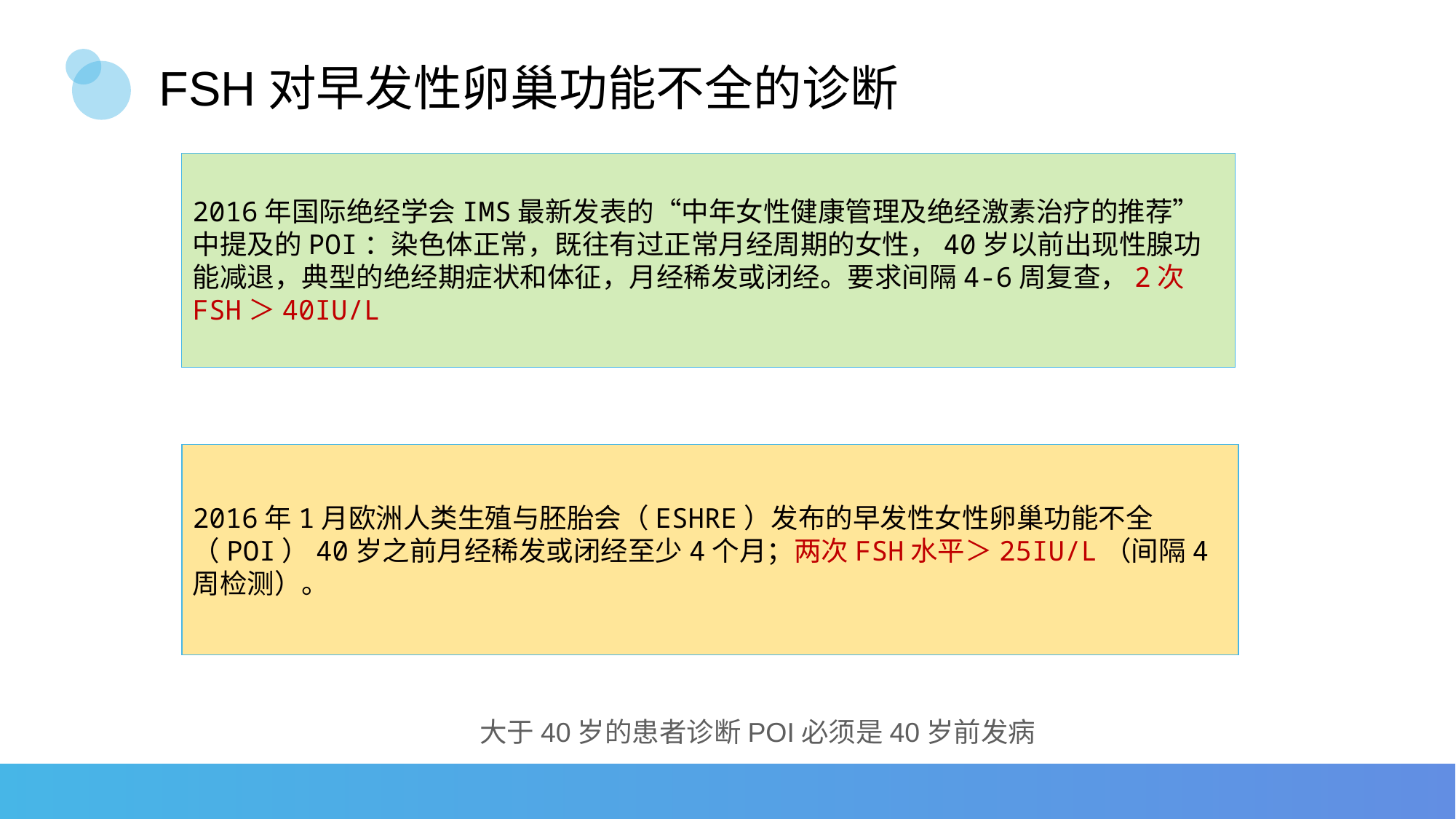

# FSH对早发性卵巢功能不全的诊断
2016年国际绝经学会IMS最新发表的“中年女性健康管理及绝经激素治疗的推荐”中提及的POI：染色体正常，既往有过正常月经周期的女性，40岁以前出现性腺功能减退，典型的绝经期症状和体征，月经稀发或闭经。要求间隔4-6周复查，2次FSH＞40IU/L
2016年1月欧洲人类生殖与胚胎会（ESHRE）发布的早发性女性卵巢功能不全（POI）40岁之前月经稀发或闭经至少4个月；两次FSH水平＞25IU/L（间隔4周检测）。
大于40岁的患者诊断POI必须是40岁前发病